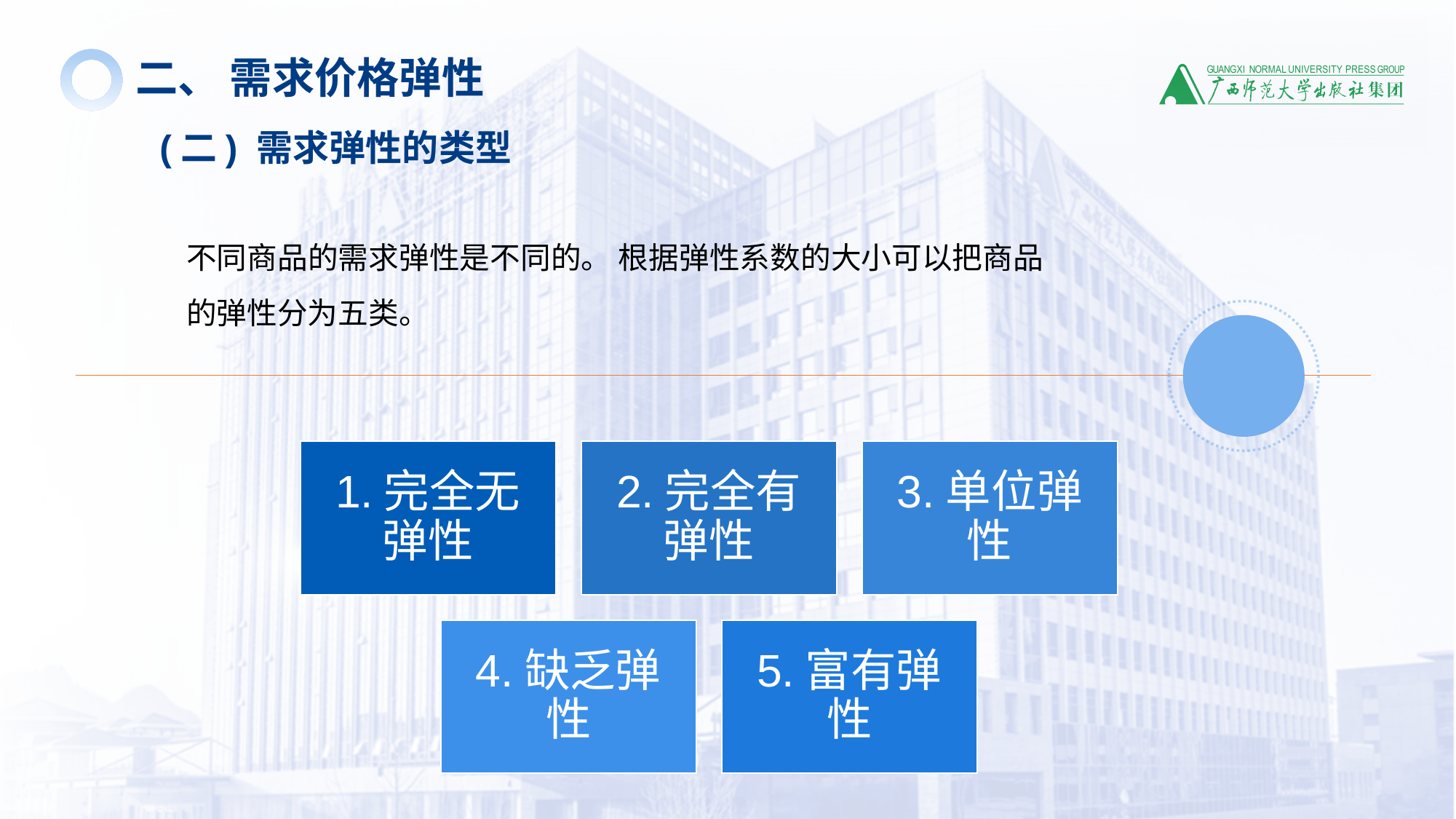

二、 需求价格弹性

(二) 需求弹性的类型
不同商品的需求弹性是不同的。 根据弹性系数的大小可以把商品的弹性分为五类。

1.完全无弹性
2.完全有弹性
3.单位弹性
4.缺乏弹性
5.富有弹性